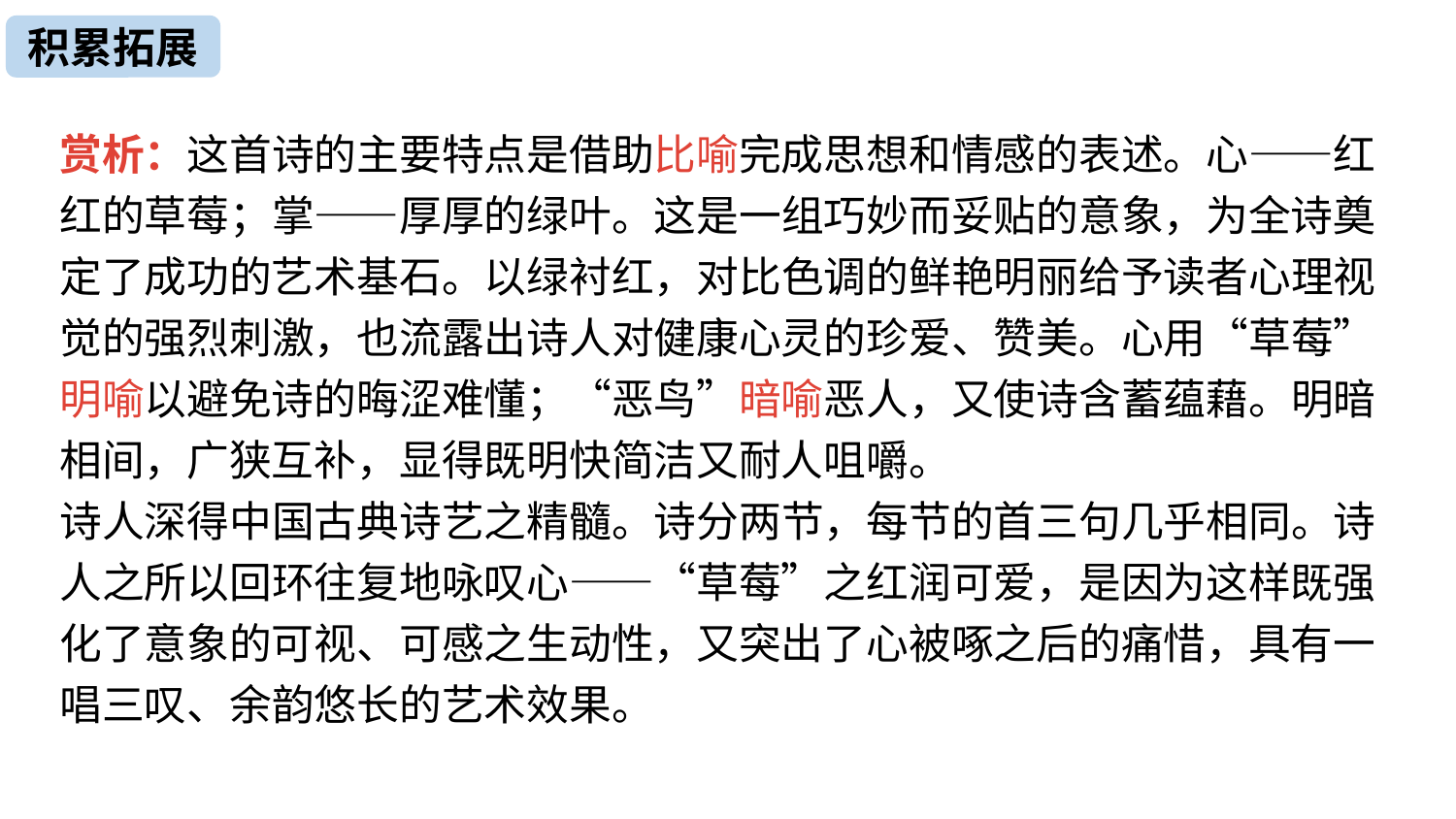

积累拓展
赏析：这首诗的主要特点是借助比喻完成思想和情感的表述。心——红红的草莓；掌——厚厚的绿叶。这是一组巧妙而妥贴的意象，为全诗奠定了成功的艺术基石。以绿衬红，对比色调的鲜艳明丽给予读者心理视觉的强烈刺激，也流露出诗人对健康心灵的珍爱、赞美。心用“草莓”明喻以避免诗的晦涩难懂；“恶鸟”暗喻恶人，又使诗含蓄蕴藉。明暗相间，广狭互补，显得既明快简洁又耐人咀嚼。
诗人深得中国古典诗艺之精髓。诗分两节，每节的首三句几乎相同。诗人之所以回环往复地咏叹心——“草莓”之红润可爱，是因为这样既强化了意象的可视、可感之生动性，又突出了心被啄之后的痛惜，具有一唱三叹、余韵悠长的艺术效果。